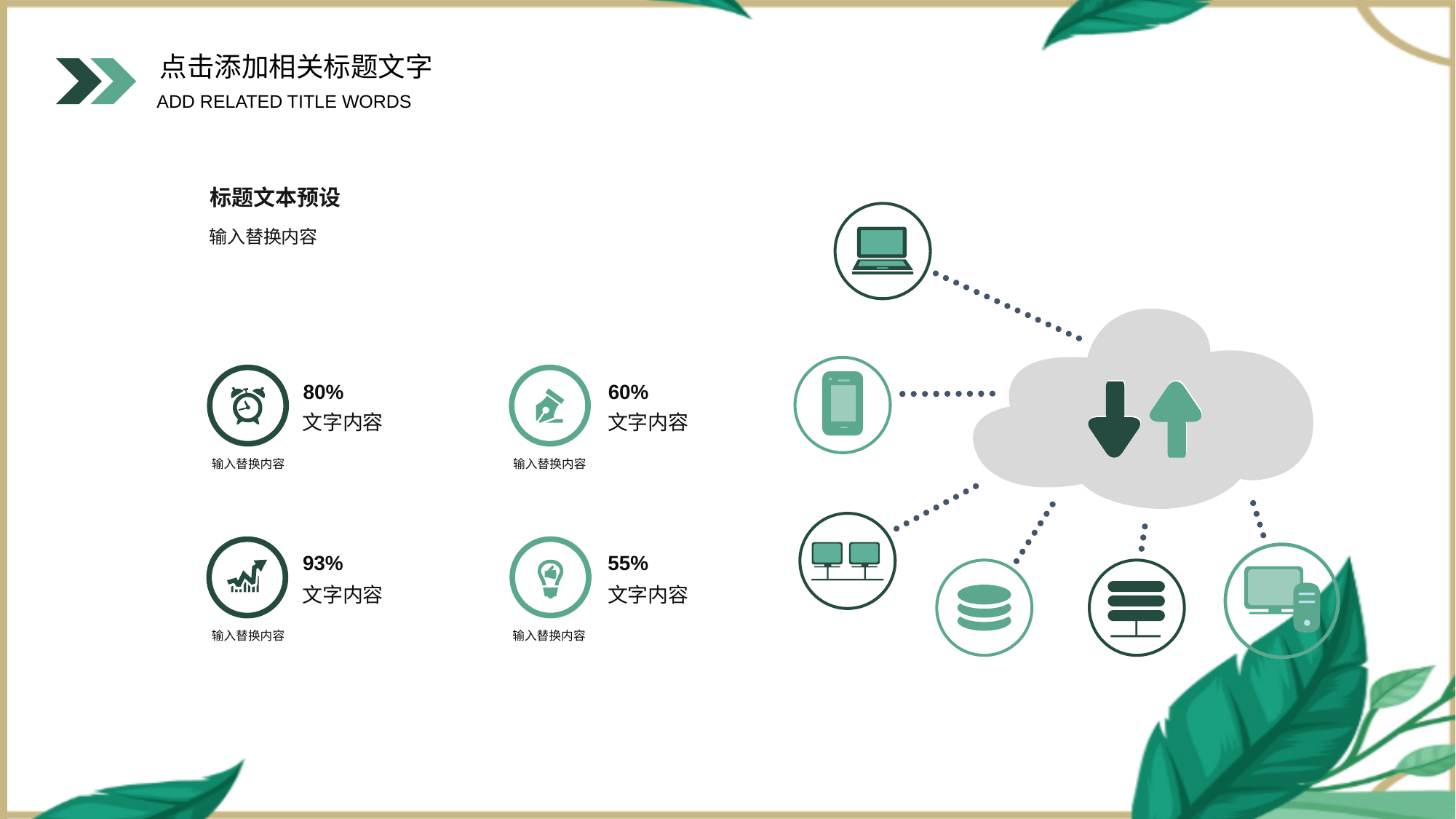

标题文本预设

输入替换内容

80%
60%

文字内容
文字内容
输入替换内容
输入替换内容

93%
55%

文字内容
文字内容
输入替换内容
输入替换内容